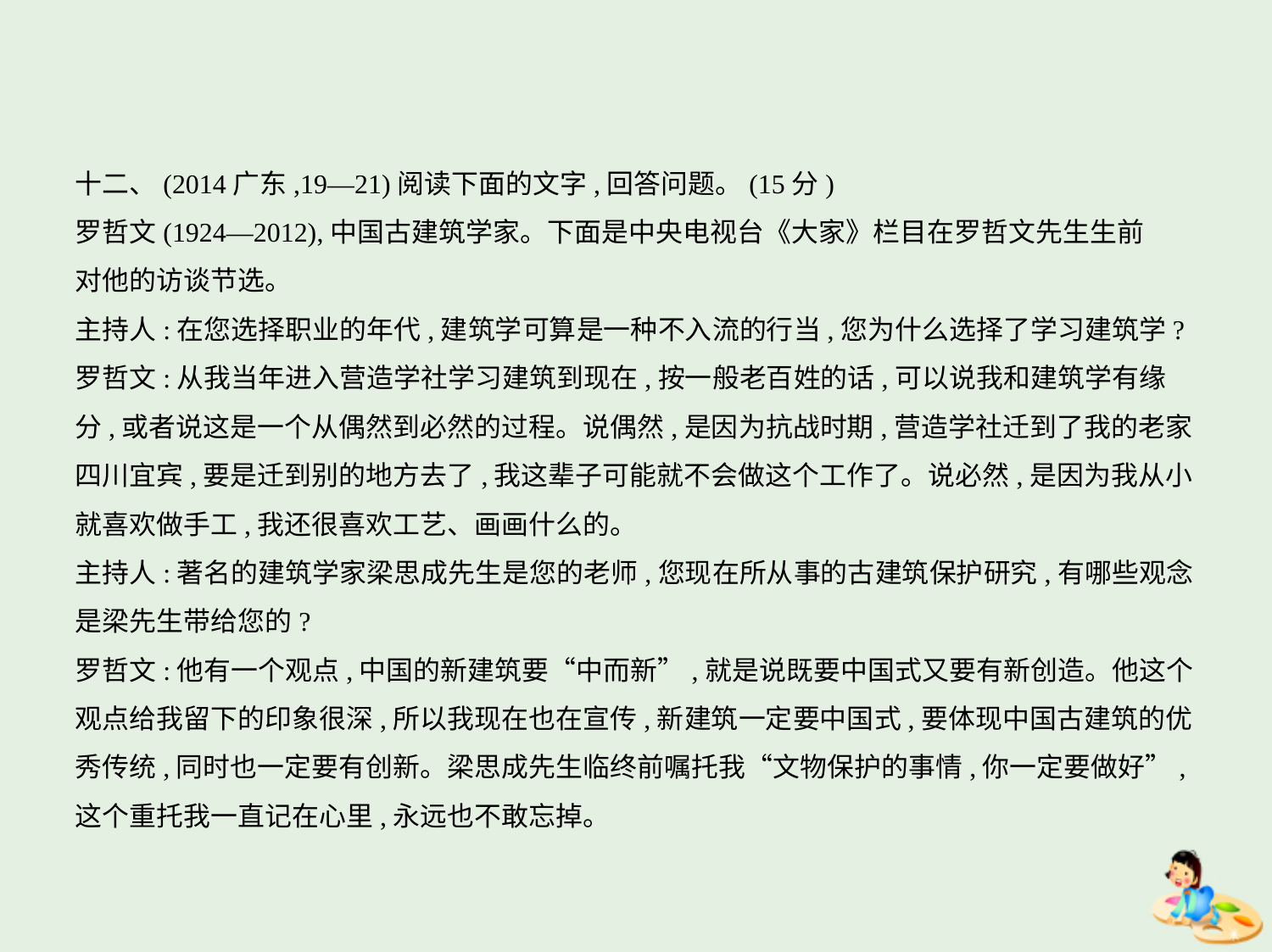

十二、(2014广东,19—21)阅读下面的文字,回答问题。(15分)
罗哲文(1924—2012),中国古建筑学家。下面是中央电视台《大家》栏目在罗哲文先生生前
对他的访谈节选。
主持人:在您选择职业的年代,建筑学可算是一种不入流的行当,您为什么选择了学习建筑学?
罗哲文:从我当年进入营造学社学习建筑到现在,按一般老百姓的话,可以说我和建筑学有缘
分,或者说这是一个从偶然到必然的过程。说偶然,是因为抗战时期,营造学社迁到了我的老家
四川宜宾,要是迁到别的地方去了,我这辈子可能就不会做这个工作了。说必然,是因为我从小
就喜欢做手工,我还很喜欢工艺、画画什么的。
主持人:著名的建筑学家梁思成先生是您的老师,您现在所从事的古建筑保护研究,有哪些观念
是梁先生带给您的?
罗哲文:他有一个观点,中国的新建筑要“中而新”,就是说既要中国式又要有新创造。他这个
观点给我留下的印象很深,所以我现在也在宣传,新建筑一定要中国式,要体现中国古建筑的优
秀传统,同时也一定要有创新。梁思成先生临终前嘱托我“文物保护的事情,你一定要做好”,
这个重托我一直记在心里,永远也不敢忘掉。